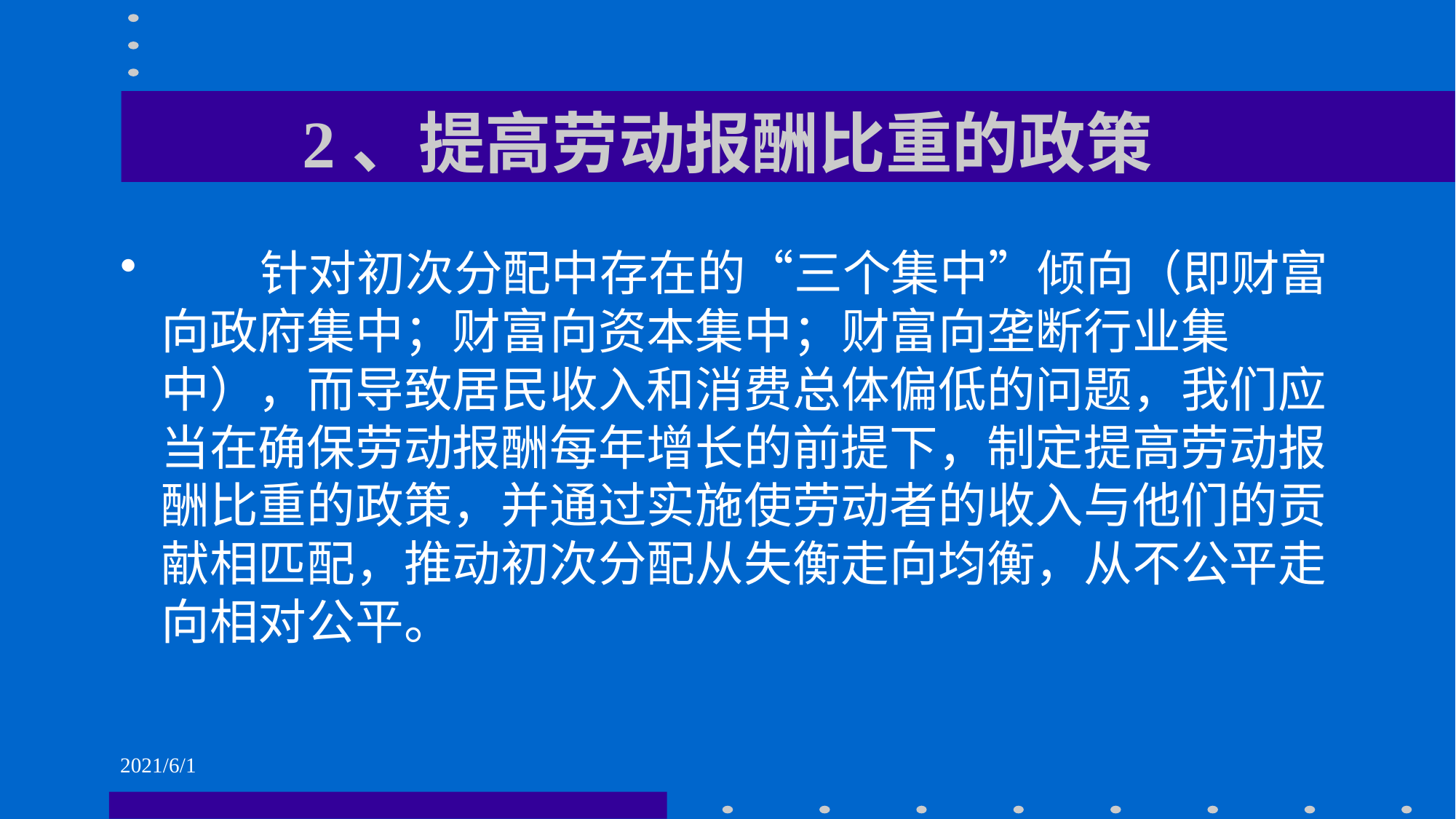

# 2、提高劳动报酬比重的政策
        针对初次分配中存在的“三个集中”倾向（即财富向政府集中；财富向资本集中；财富向垄断行业集中），而导致居民收入和消费总体偏低的问题，我们应当在确保劳动报酬每年增长的前提下，制定提高劳动报酬比重的政策，并通过实施使劳动者的收入与他们的贡献相匹配，推动初次分配从失衡走向均衡，从不公平走向相对公平。
2021/6/1